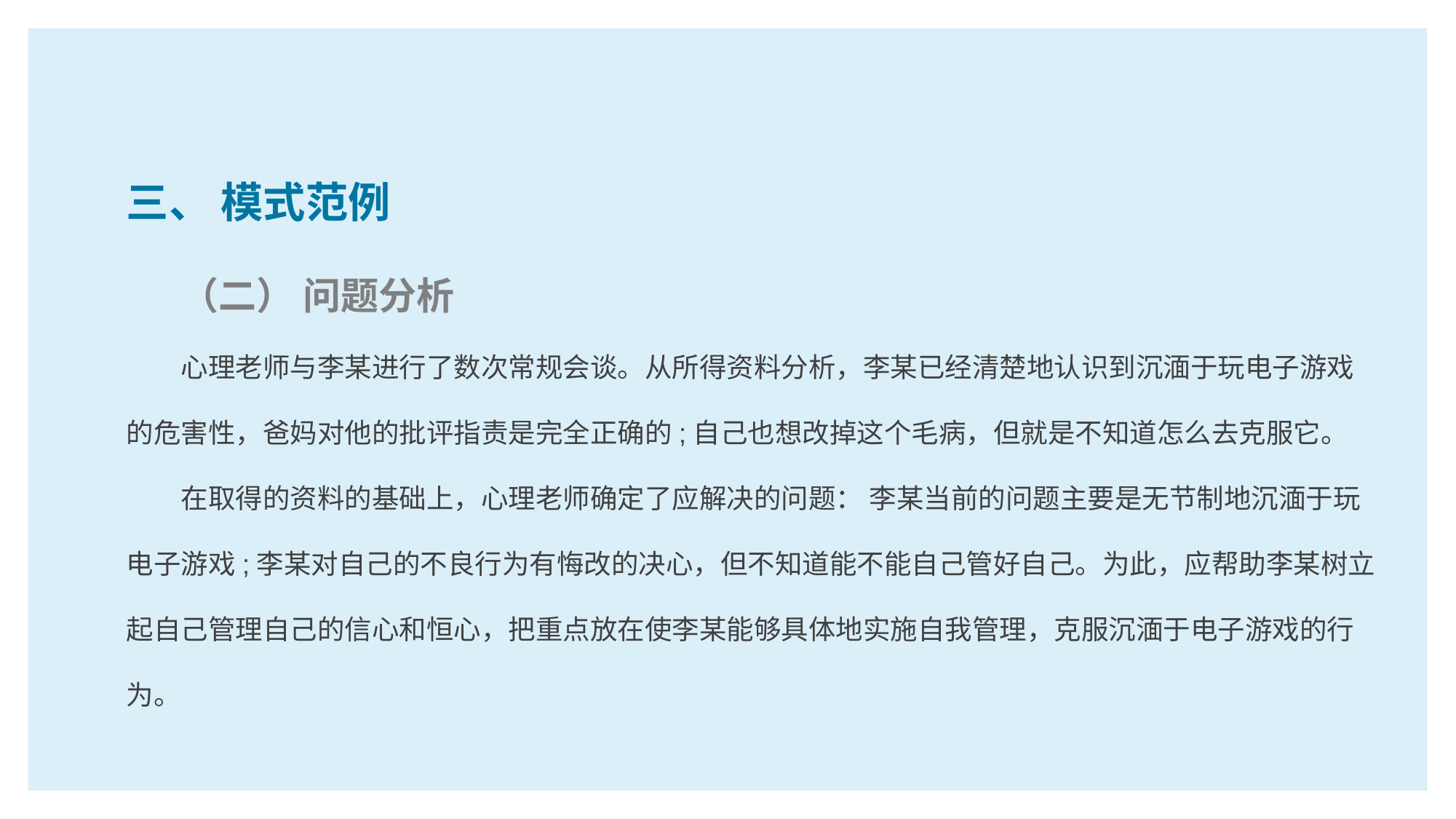

三、 模式范例
（二） 问题分析
心理老师与李某进行了数次常规会谈。从所得资料分析，李某已经清楚地认识到沉湎于玩电子游戏的危害性，爸妈对他的批评指责是完全正确的;自己也想改掉这个毛病，但就是不知道怎么去克服它。
在取得的资料的基础上，心理老师确定了应解决的问题： 李某当前的问题主要是无节制地沉湎于玩电子游戏;李某对自己的不良行为有悔改的决心，但不知道能不能自己管好自己。为此，应帮助李某树立起自己管理自己的信心和恒心，把重点放在使李某能够具体地实施自我管理，克服沉湎于电子游戏的行为。